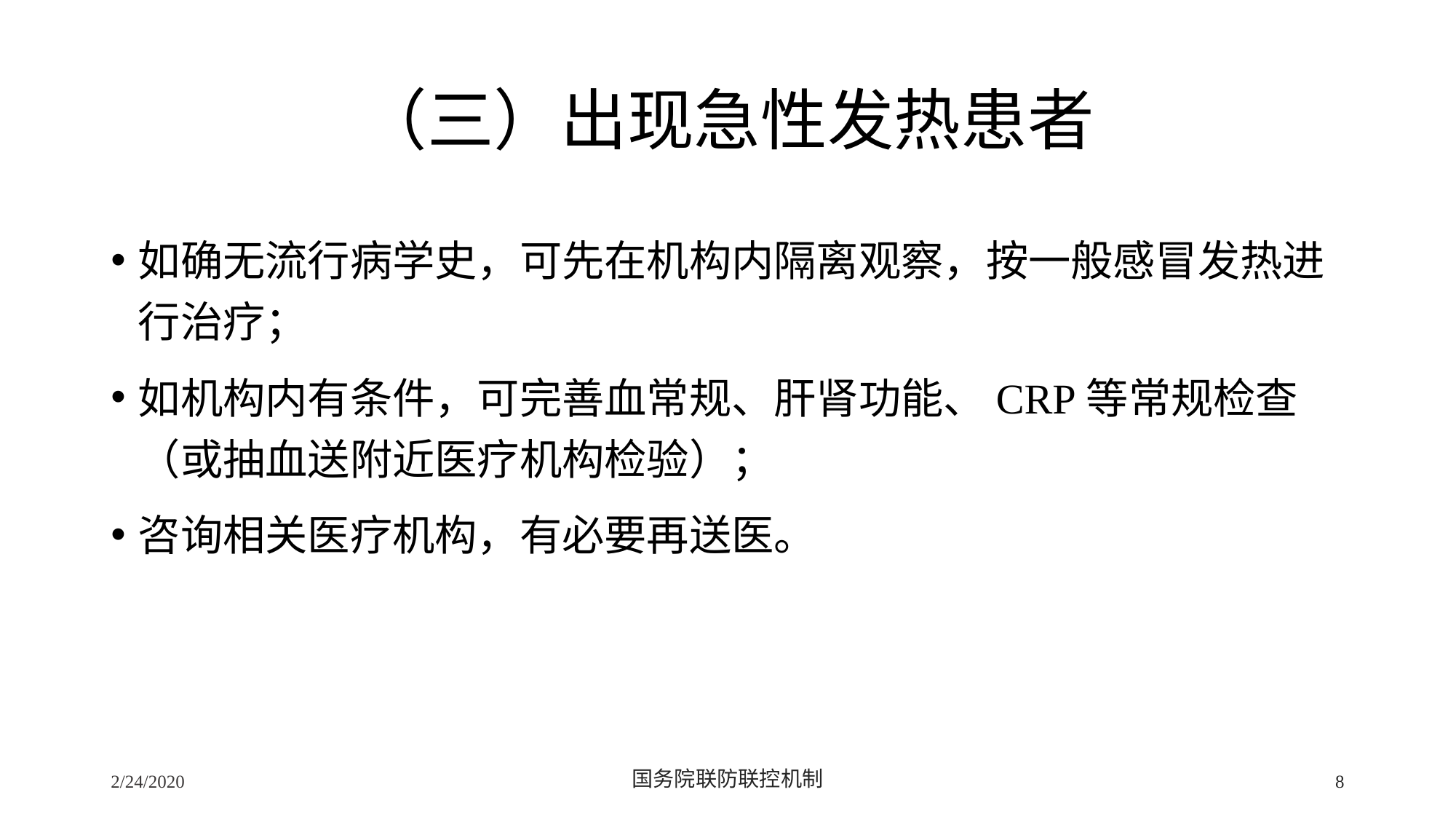

# （三）出现急性发热患者
如确无流行病学史，可先在机构内隔离观察，按一般感冒发热进行治疗；
如机构内有条件，可完善血常规、肝肾功能、CRP等常规检查（或抽血送附近医疗机构检验）；
咨询相关医疗机构，有必要再送医。
2/24/2020
国务院联防联控机制
8